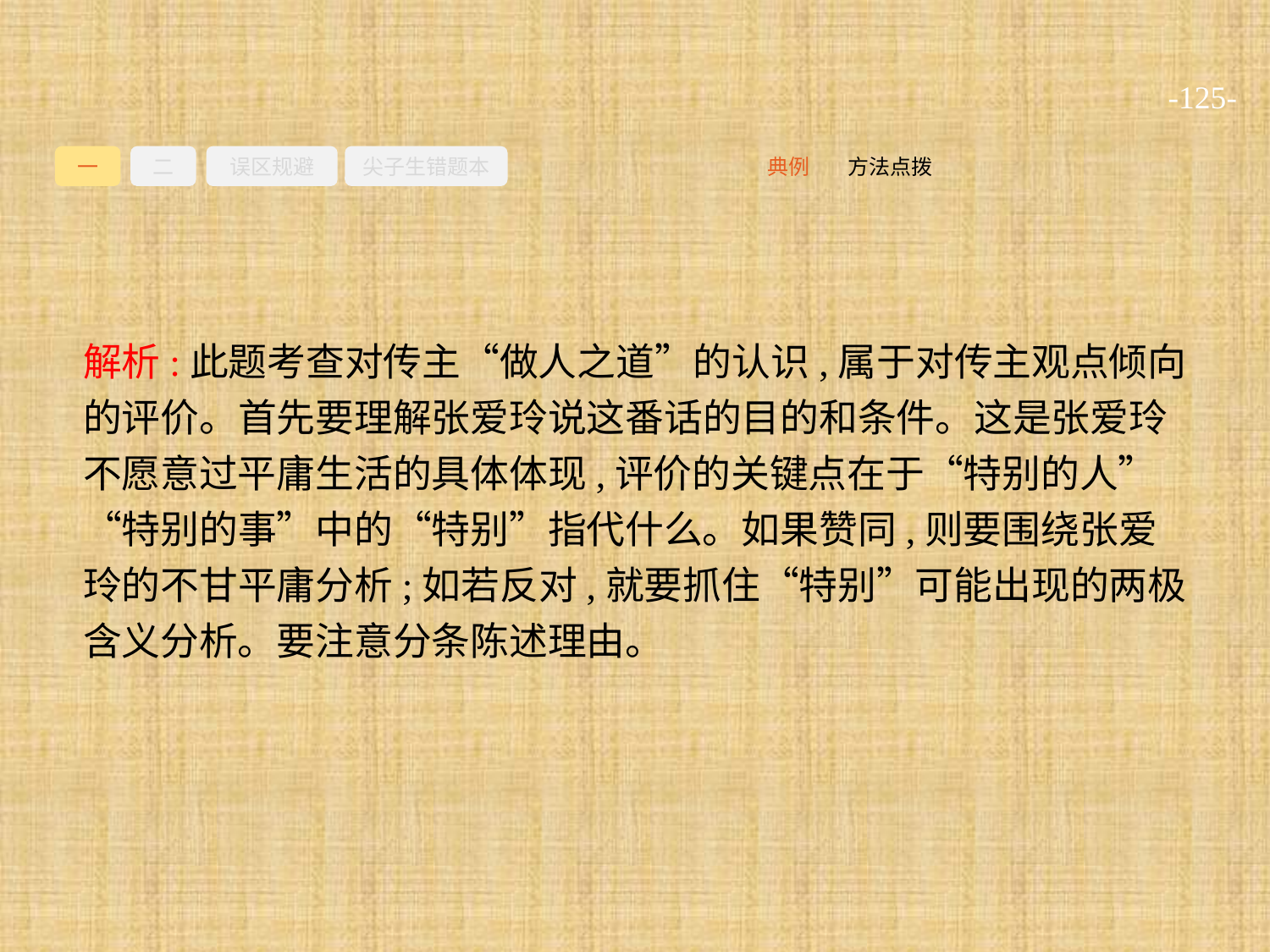

-125-
一
二
误区规避
尖子生错题本
方法点拨
典例
解析:此题考查对传主“做人之道”的认识,属于对传主观点倾向的评价。首先要理解张爱玲说这番话的目的和条件。这是张爱玲不愿意过平庸生活的具体体现,评价的关键点在于“特别的人”“特别的事”中的“特别”指代什么。如果赞同,则要围绕张爱玲的不甘平庸分析;如若反对,就要抓住“特别”可能出现的两极含义分析。要注意分条陈述理由。